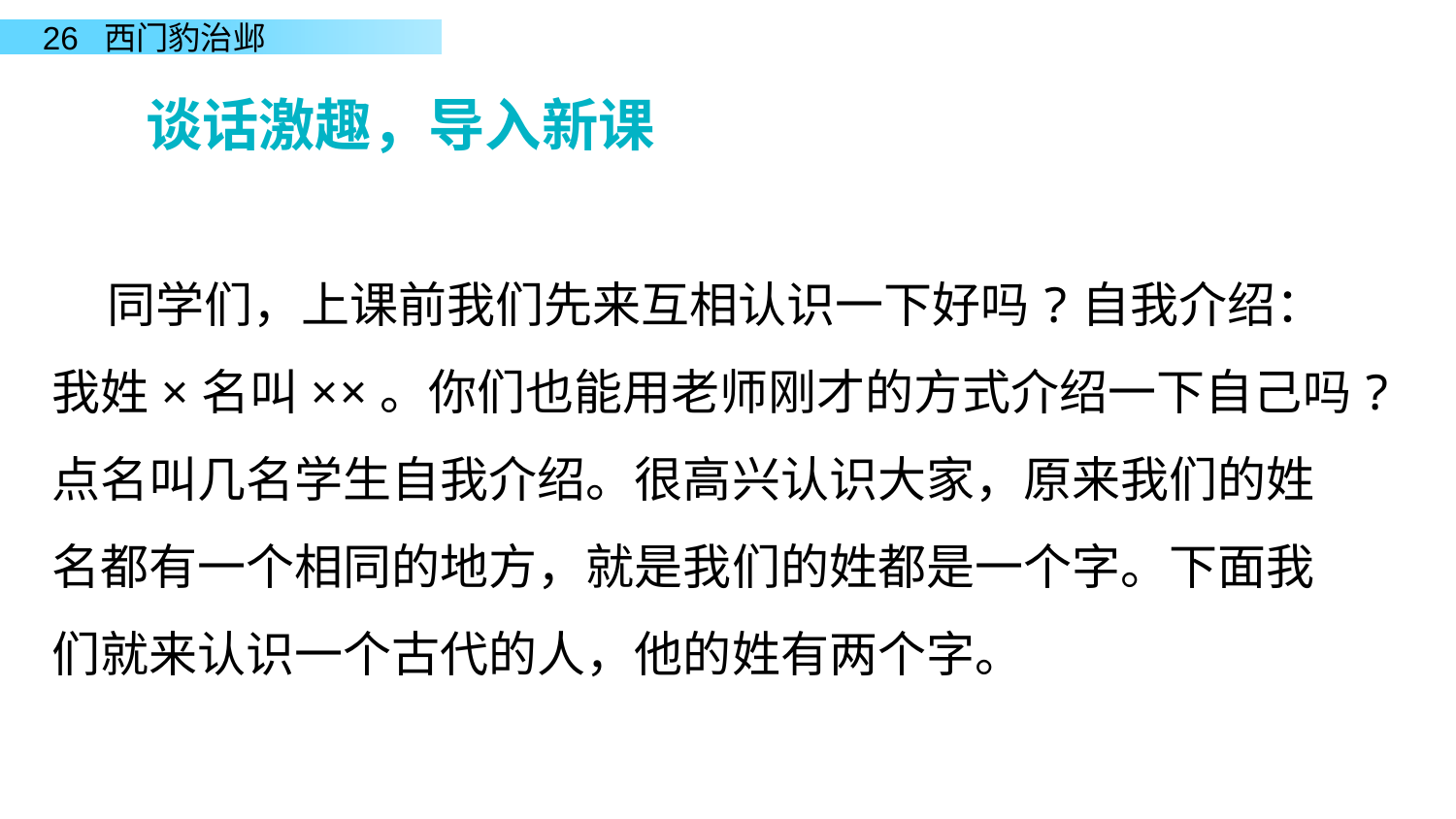

谈话激趣，导入新课
    同学们，上课前我们先来互相认识一下好吗?自我介绍：我姓×名叫××。你们也能用老师刚才的方式介绍一下自己吗?点名叫几名学生自我介绍。很高兴认识大家，原来我们的姓名都有一个相同的地方，就是我们的姓都是一个字。下面我们就来认识一个古代的人，他的姓有两个字。